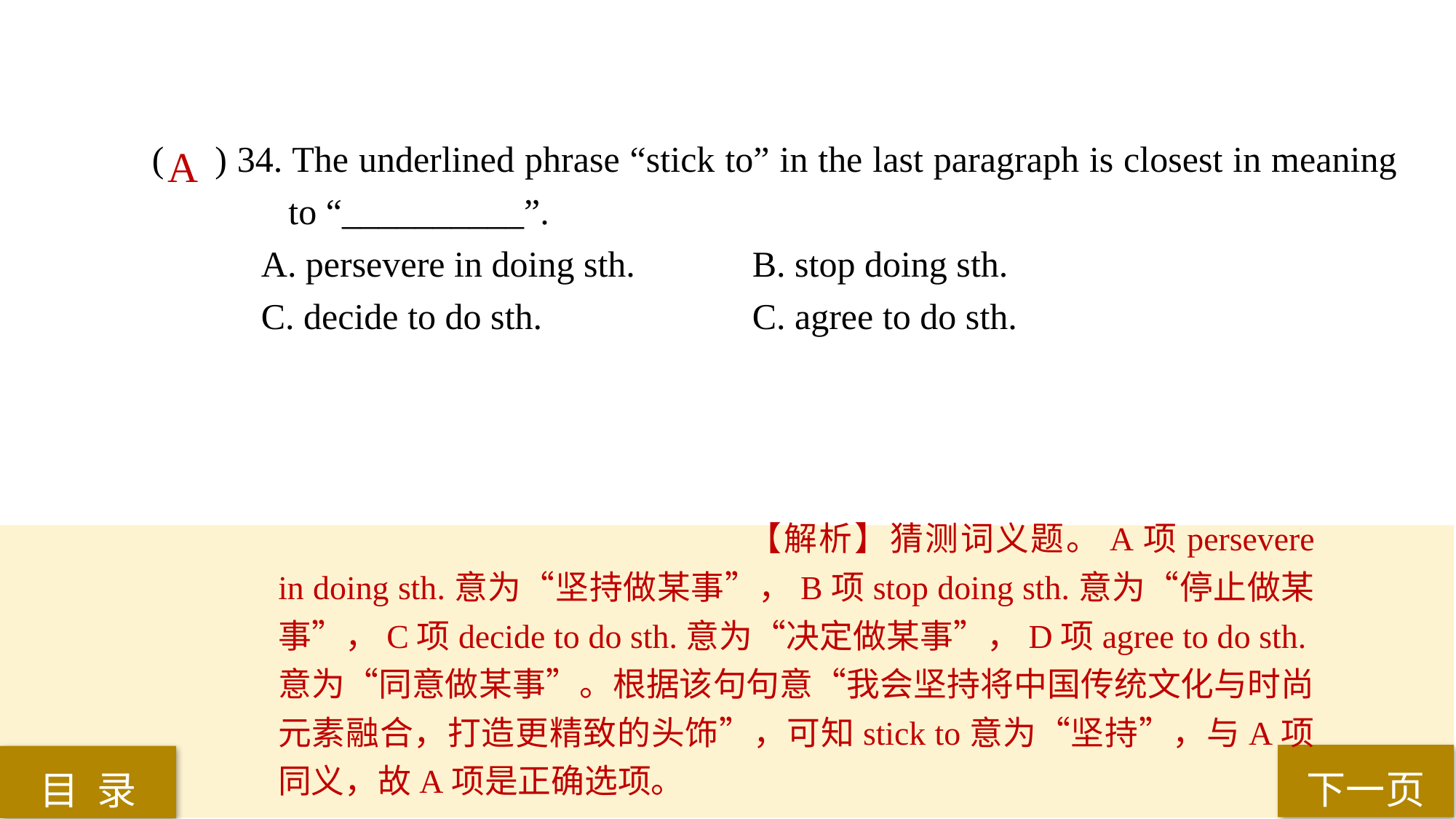

(     ) 34. The underlined phrase “stick to” in the last paragraph is closest in meaning 	   to “__________”.
A. persevere in doing sth. 	B. stop doing sth.
C. decide to do sth. 		C. agree to do sth.
A
【解析】猜测词义题。A项persevere in doing sth.意为“坚持做某事”，B项stop doing sth.意为“停止做某事”，C项decide to do sth.意为“决定做某事”，D项agree to do sth.意为“同意做某事”。根据该句句意“我会坚持将中国传统文化与时尚元素融合，打造更精致的头饰”，可知stick to意为“坚持”，与A项同义，故A项是正确选项。